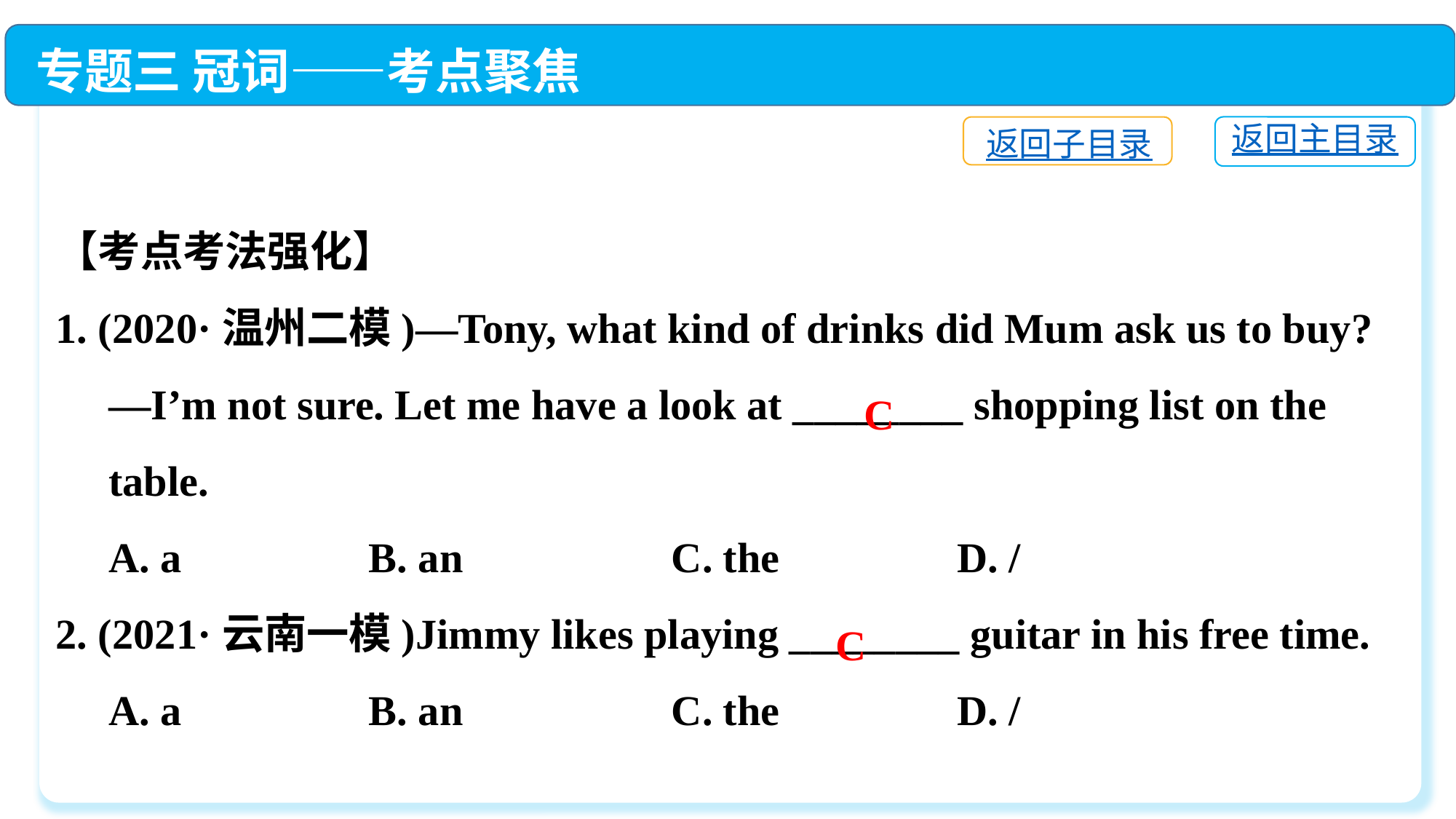

专题三 冠词——考点聚焦

【考点考法强化】
1. (2020·温州二模)—Tony, what kind of drinks did Mum ask us to buy?
     —I’m not sure. Let me have a look at ________ shopping list on the
     table.
     A. a	         B. an	                 C. the	             D. /
2. (2021·云南一模)Jimmy likes playing ________ guitar in his free time.
     A. a	         B. an	                 C. the	             D. /
返回主目录

返回子目录
C
C